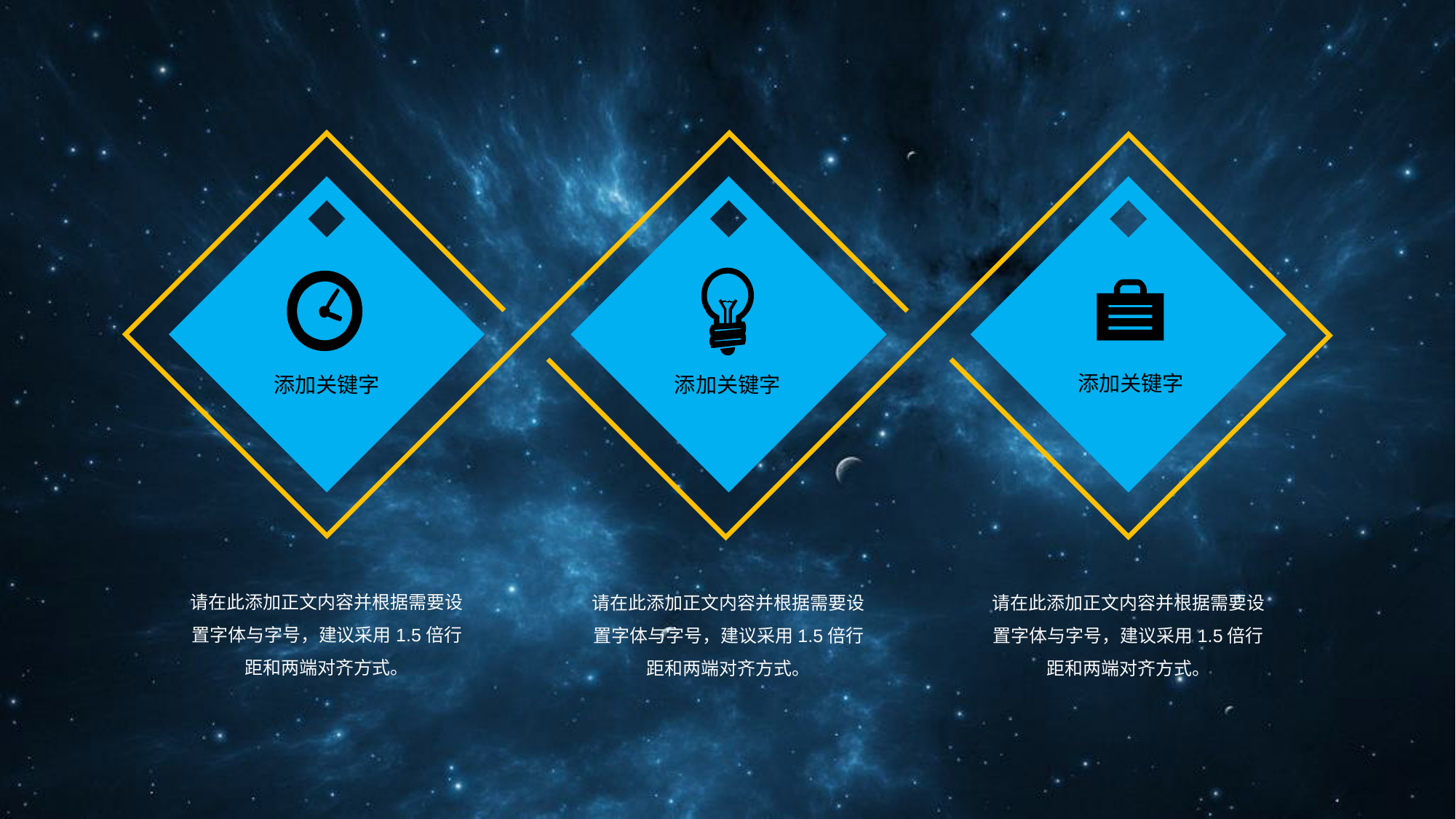

添加关键字
添加关键字
添加关键字
请在此添加正文内容并根据需要设置字体与字号，建议采用1.5倍行距和两端对齐方式。
请在此添加正文内容并根据需要设置字体与字号，建议采用1.5倍行距和两端对齐方式。
请在此添加正文内容并根据需要设置字体与字号，建议采用1.5倍行距和两端对齐方式。